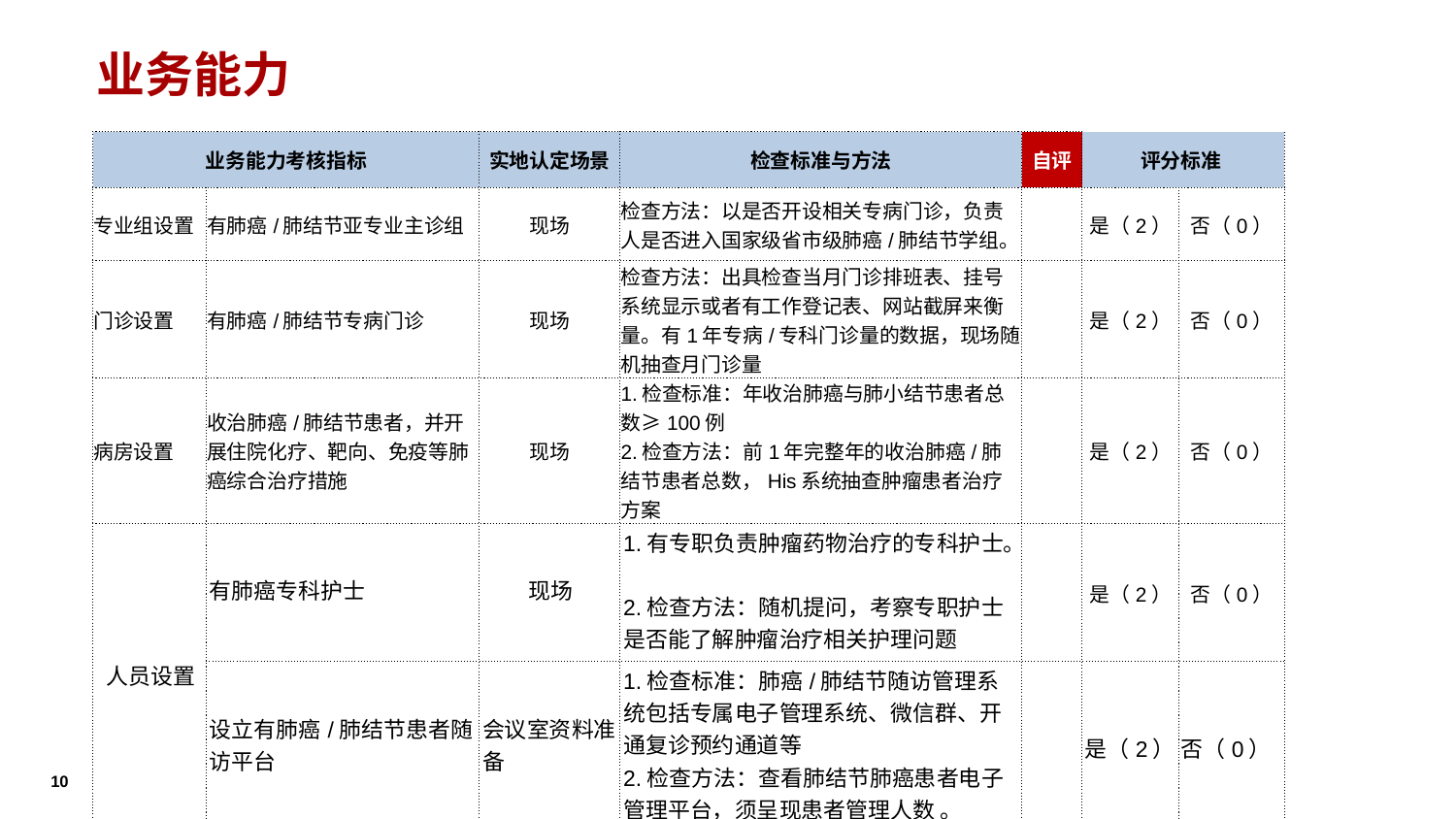

业务能力
| 业务能力考核指标 |  | 实地认定场景 | 检查标准与方法 | 自评 | 评分标准 |  |
| --- | --- | --- | --- | --- | --- | --- |
| 专业组设置 | 有肺癌/肺结节亚专业主诊组 | 现场 | 检查方法：以是否开设相关专病门诊，负责人是否进入国家级省市级肺癌/肺结节学组。 |  | 是（2） | 否（0） |
| 门诊设置 | 有肺癌/肺结节专病门诊 | 现场 | 检查方法：出具检查当月门诊排班表、挂号系统显示或者有工作登记表、网站截屏来衡量。有1年专病/专科门诊量的数据，现场随机抽查月门诊量 |  | 是（2） | 否（0） |
| 病房设置 | 收治肺癌/肺结节患者，并开展住院化疗、靶向、免疫等肺癌综合治疗措施 | 现场 | 1.检查标准：年收治肺癌与肺小结节患者总数≥100例 2.检查方法：前1年完整年的收治肺癌/肺结节患者总数，His系统抽查肿瘤患者治疗方案 |  | 是（2） | 否（0） |
| 人员设置 | 有肺癌专科护士 | 现场 | 1.有专职负责肿瘤药物治疗的专科护士。 2.检查方法：随机提问，考察专职护士是否能了解肿瘤治疗相关护理问题 |  | 是（2） | 否（0） |
|  | 设立有肺癌/肺结节患者随访平台 | 会议室资料准备 | 1.检查标准：肺癌/肺结节随访管理系统包括专属电子管理系统、微信群、开通复诊预约通道等 2.检查方法：查看肺结节肺癌患者电子管理平台，须呈现患者管理人数 。 |  | 是（2） | 否（0） |
10